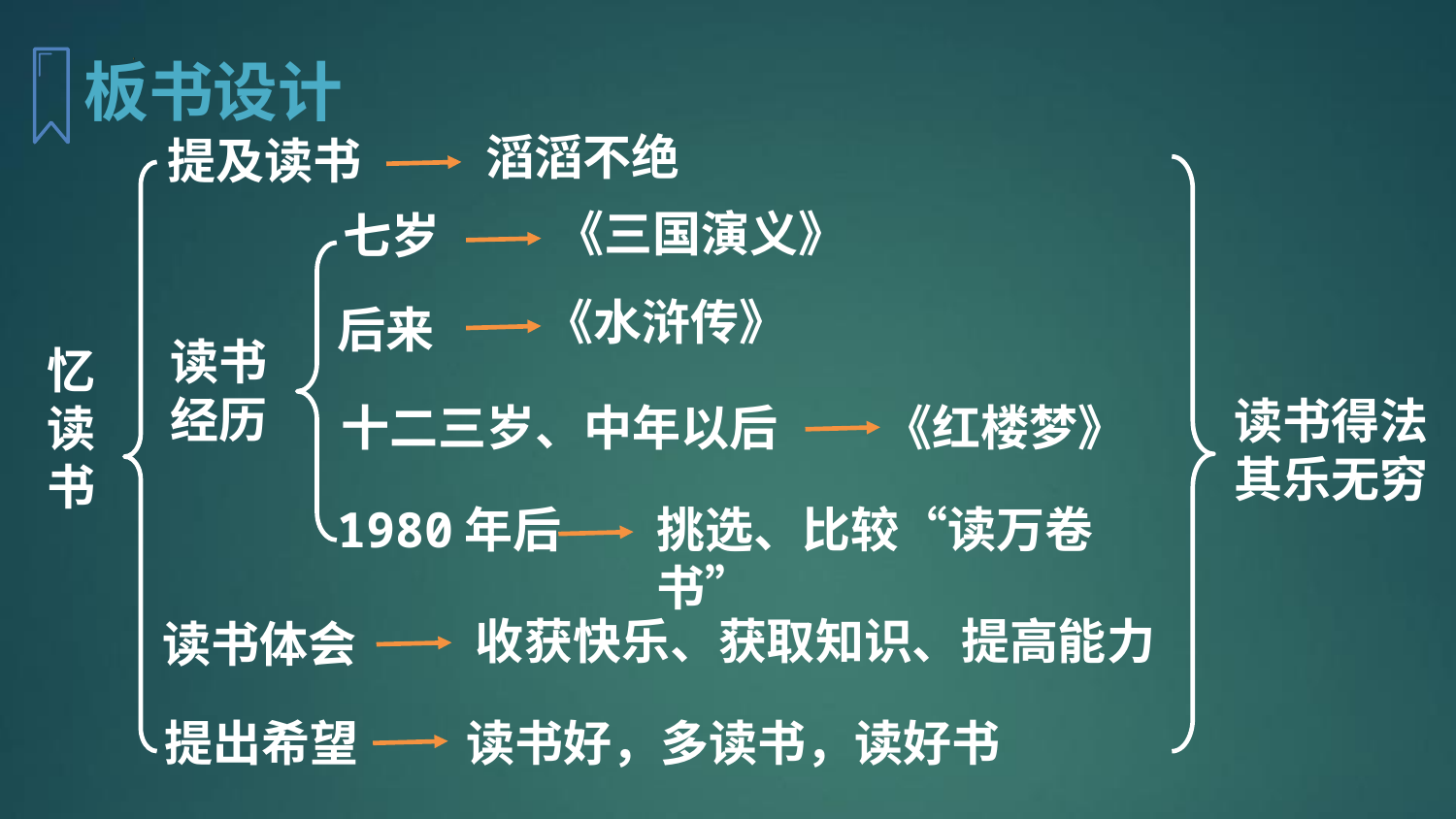

板书设计

滔滔不绝
提及读书

《三国演义》
七岁

《水浒传》
后来
读书经历
忆读书
读书得法
其乐无穷
十二三岁、中年以后
《红楼梦》
1980年后
挑选、比较“读万卷书”
收获快乐、获取知识、提高能力
读书体会
读书好，多读书，读好书
提出希望